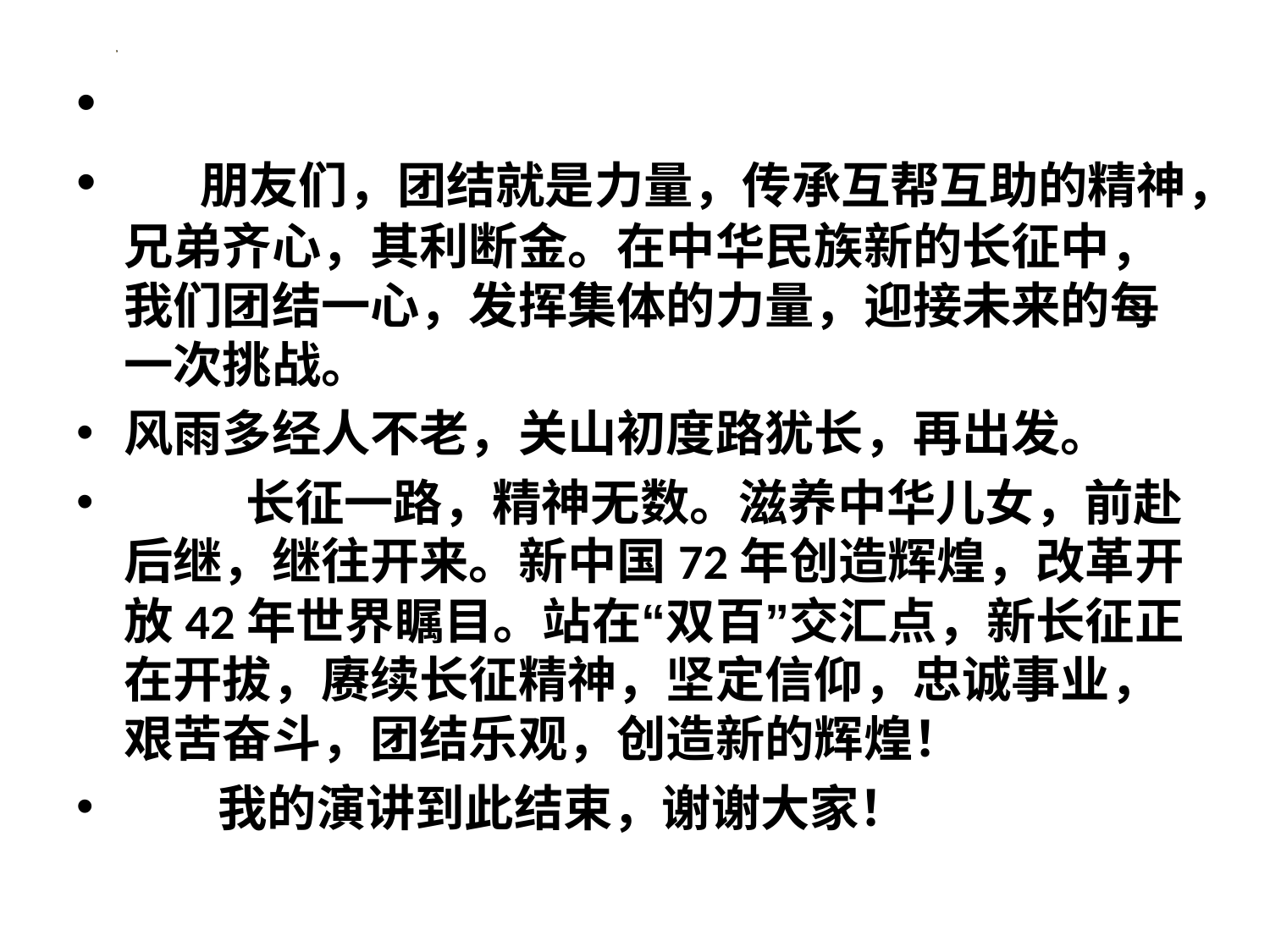

朋友们，团结就是力量，传承互帮互助的精神，兄弟齐心，其利断金。在中华民族新的长征中，我们团结一心，发挥集体的力量，迎接未来的每一次挑战。
风雨多经人不老，关山初度路犹长，再出发。
        长征一路，精神无数。滋养中华儿女，前赴后继，继往开来。新中国72年创造辉煌，改革开放42年世界瞩目。站在“双百”交汇点，新长征正在开拔，赓续长征精神，坚定信仰，忠诚事业，艰苦奋斗，团结乐观，创造新的辉煌！
      我的演讲到此结束，谢谢大家！